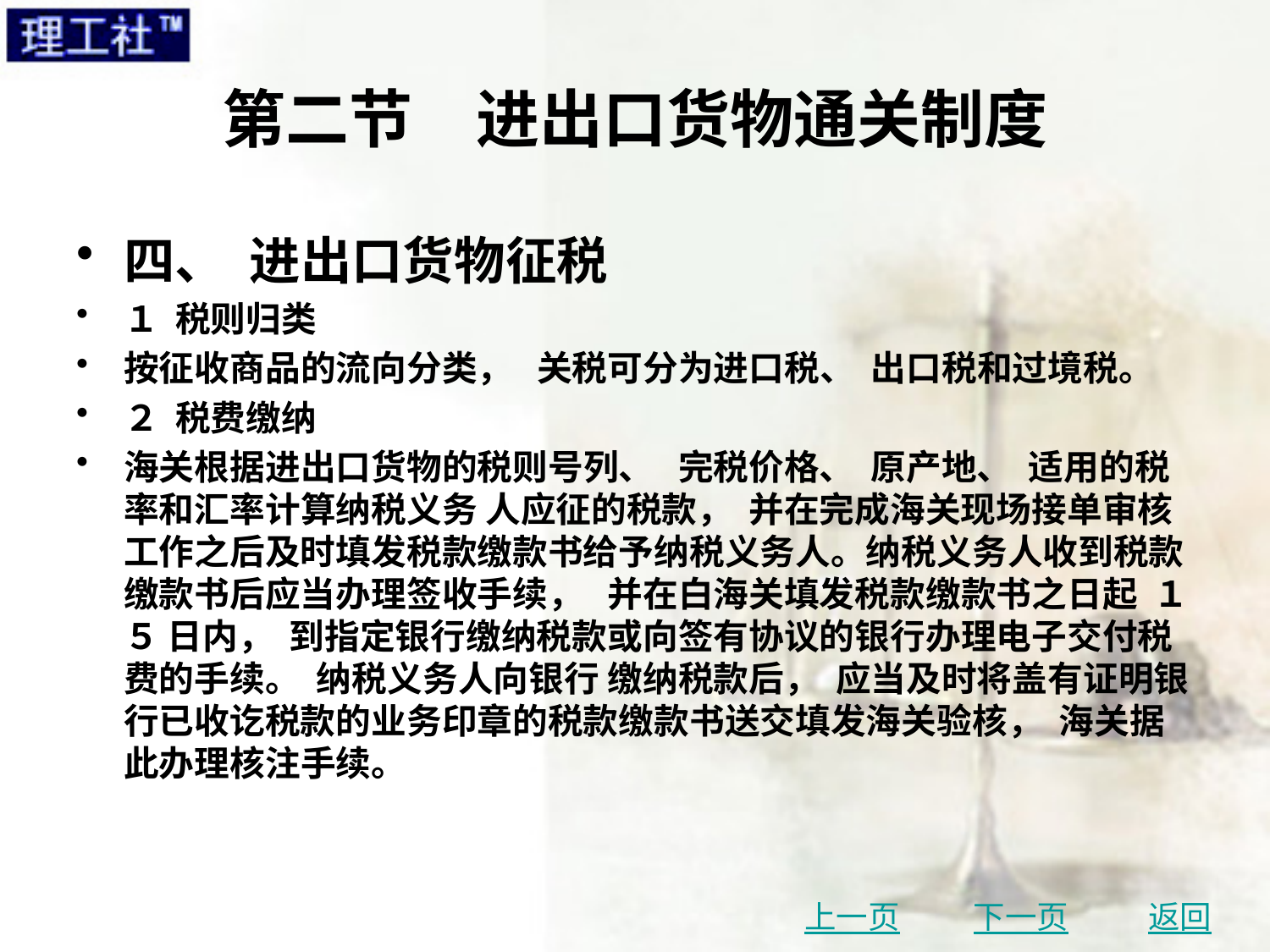

# 第二节　进出口货物通关制度
四、  进出口货物征税
１  税则归类
按征收商品的流向分类，   关税可分为进口税、  出口税和过境税。
２  税费缴纳
海关根据进出口货物的税则号列、   完税价格、  原产地、  适用的税率和汇率计算纳税义务 人应征的税款，  并在完成海关现场接单审核工作之后及时填发税款缴款书给予纳税义务人。纳税义务人收到税款缴款书后应当办理签收手续，   并在白海关填发税款缴款书之日起  １５ 日内，  到指定银行缴纳税款或向签有协议的银行办理电子交付税费的手续。  纳税义务人向银行 缴纳税款后，  应当及时将盖有证明银行已收讫税款的业务印章的税款缴款书送交填发海关验核，  海关据此办理核注手续。

上一页
下一页
返回